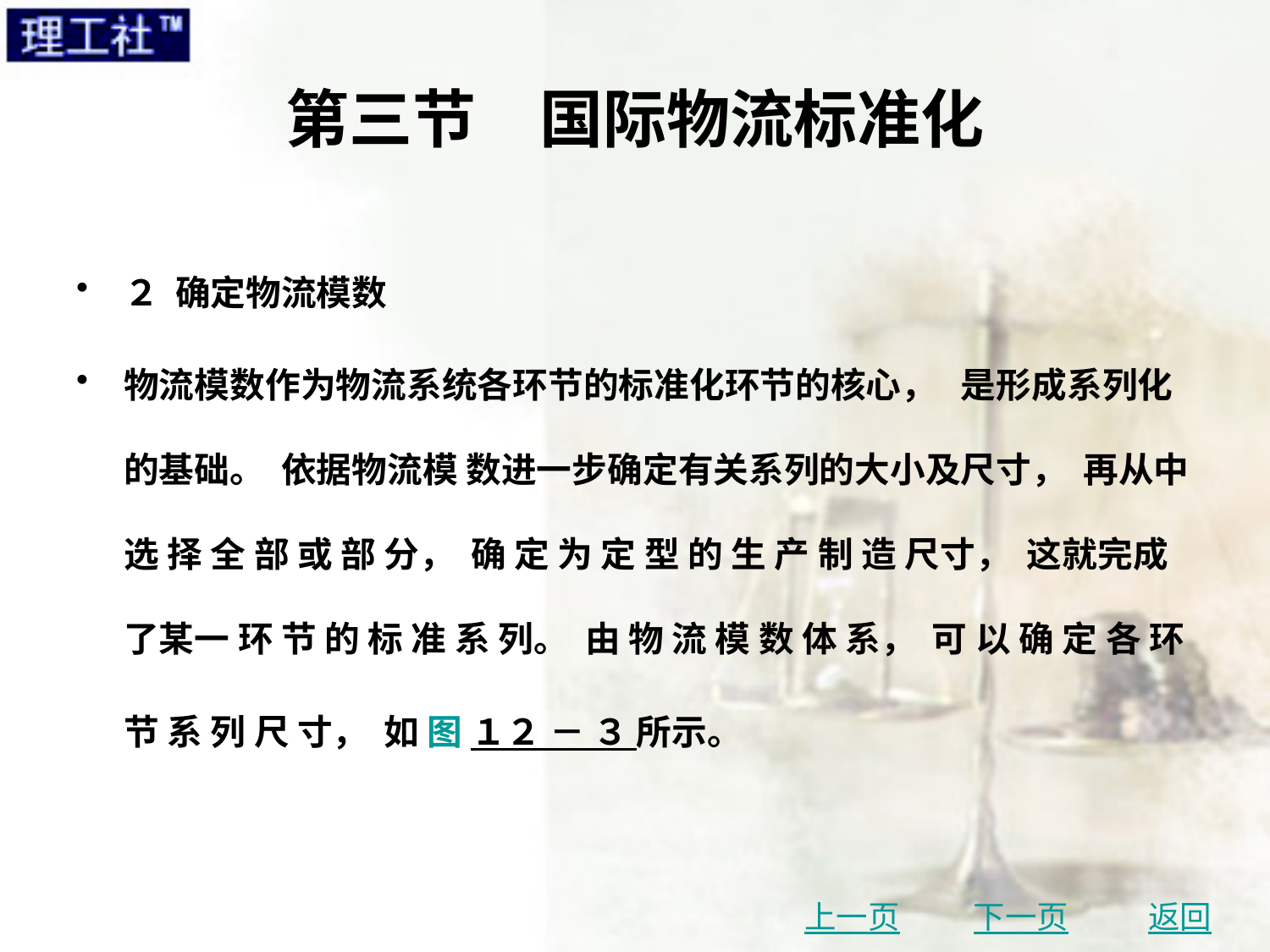

# 第三节　国际物流标准化
２  确定物流模数
物流模数作为物流系统各环节的标准化环节的核心，   是形成系列化的基础。  依据物流模 数进一步确定有关系列的大小及尺寸，  再从中选 择 全 部 或 部 分，  确 定 为 定 型 的 生 产 制 造 尺寸，  这就完成了某一 环 节 的 标 准 系 列。  由 物 流 模 数 体 系，  可 以 确 定 各 环 节 系 列 尺 寸，  如 图 １２ － ３ 所示。

上一页
下一页
返回